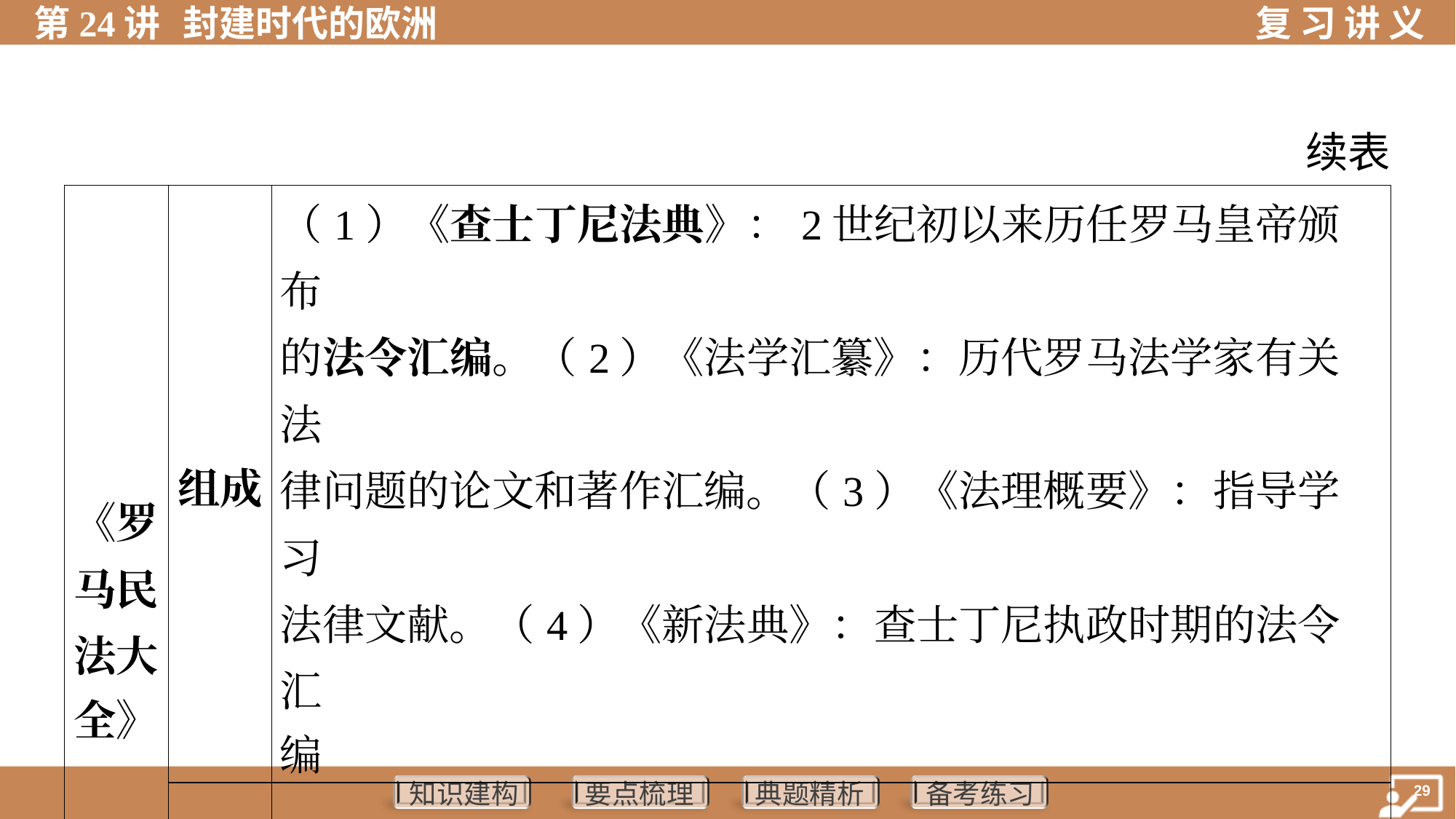

续表
| 《罗 马民 法大 全》 | 组成 | （1）《查士丁尼法典》：2世纪初以来历任罗马皇帝颁布 的法令汇编。（2）《法学汇纂》：历代罗马法学家有关法 律问题的论文和著作汇编。（3）《法理概要》：指导学习 法律文献。（4）《新法典》：查士丁尼执政时期的法令汇 编 |  |
| --- | --- | --- | --- |
|  | 评价 | 仍然承认奴隶制，但在一定程度上改善了奴隶的地位；对 财产、买卖、债务、契约关系等作出明确规定，奠定了欧 洲民法的基础 |  |